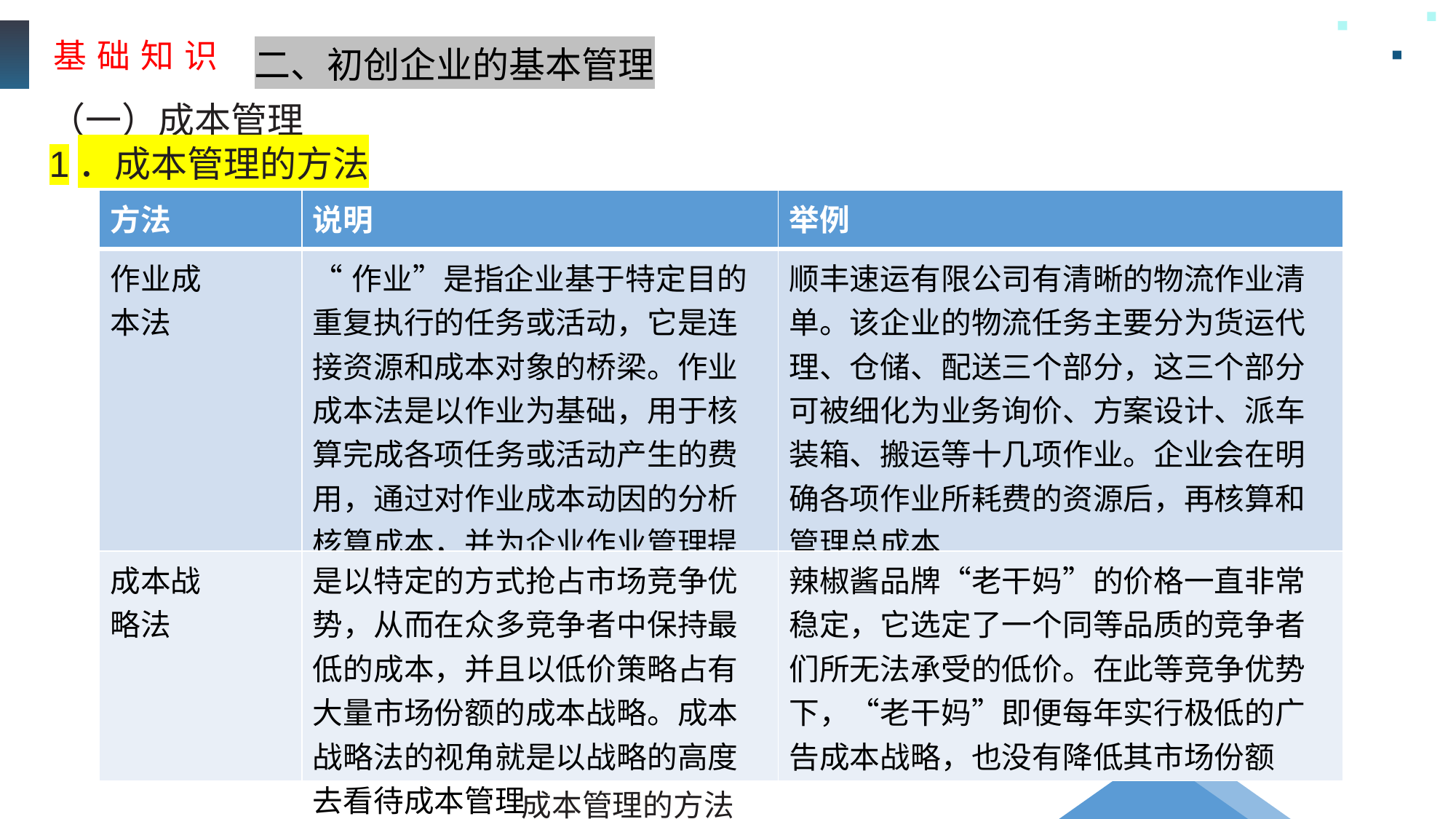

基 础 知 识

二、初创企业的基本管理
（一）成本管理
1．成本管理的方法

| 方法 | 说明 | 举例 |
| --- | --- | --- |
| 作业成 本法 | “作业”是指企业基于特定目的重复执行的任务或活动，它是连接资源和成本对象的桥梁。作业成本法是以作业为基础，用于核算完成各项任务或活动产生的费用，通过对作业成本动因的分析核算成本，并为企业作业管理提供更为相关、更准确的成本信息 | 顺丰速运有限公司有清晰的物流作业清单。该企业的物流任务主要分为货运代理、仓储、配送三个部分，这三个部分可被细化为业务询价、方案设计、派车装箱、搬运等十几项作业。企业会在明确各项作业所耗费的资源后，再核算和管理总成本 |
| 成本战 略法 | 是以特定的方式抢占市场竞争优势，从而在众多竞争者中保持最低的成本，并且以低价策略占有大量市场份额的成本战略。成本战略法的视角就是以战略的高度去看待成本管理 | 辣椒酱品牌“老干妈”的价格一直非常稳定，它选定了一个同等品质的竞争者们所无法承受的低价。在此等竞争优势下，“老干妈”即便每年实行极低的广告成本战略，也没有降低其市场份额 |

成本管理的方法